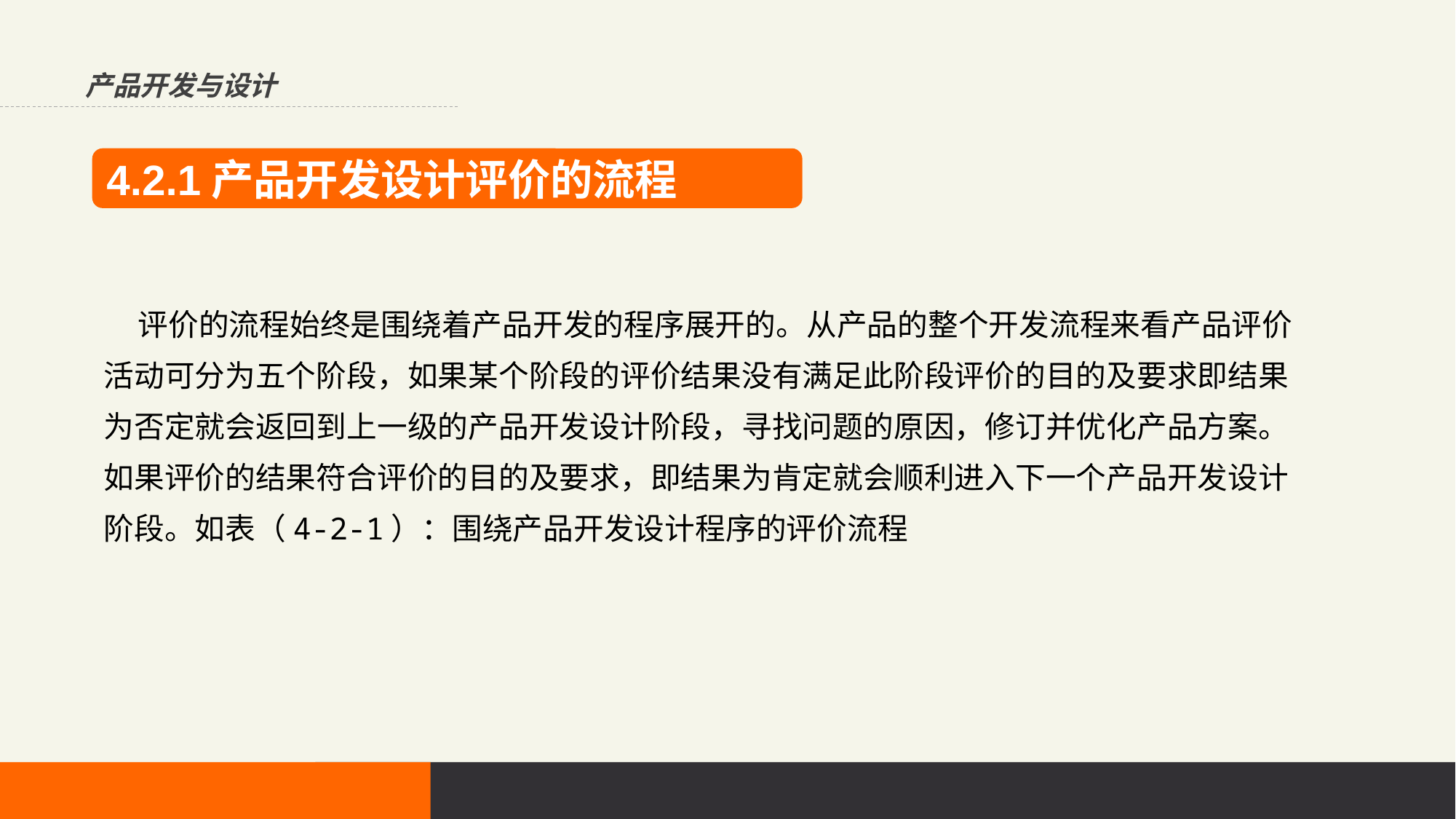

产品开发与设计
4.2.1产品开发设计评价的流程
    评价的流程始终是围绕着产品开发的程序展开的。从产品的整个开发流程来看产品评价活动可分为五个阶段，如果某个阶段的评价结果没有满足此阶段评价的目的及要求即结果为否定就会返回到上一级的产品开发设计阶段，寻找问题的原因，修订并优化产品方案。如果评价的结果符合评价的目的及要求，即结果为肯定就会顺利进入下一个产品开发设计阶段。如表（4-2-1）：围绕产品开发设计程序的评价流程